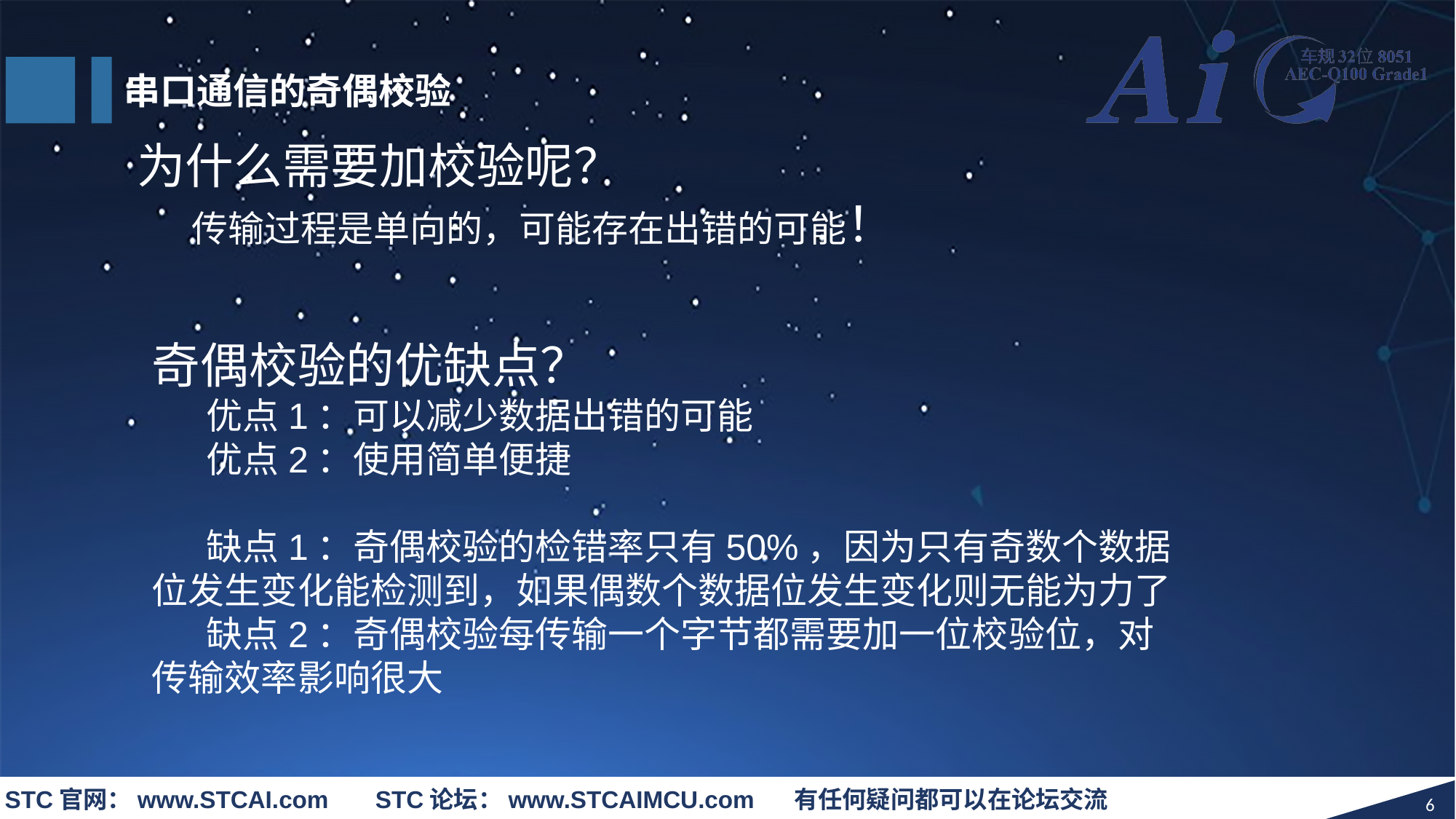

串口通信的奇偶校验
为什么需要加校验呢？
传输过程是单向的，可能存在出错的可能！
奇偶校验的优缺点？
优点1：可以减少数据出错的可能
优点2：使用简单便捷

缺点1：奇偶校验的检错率只有50%，因为只有奇数个数据位发生变化能检测到，如果偶数个数据位发生变化则无能为力了
缺点2：奇偶校验每传输一个字节都需要加一位校验位，对传输效率影响很大